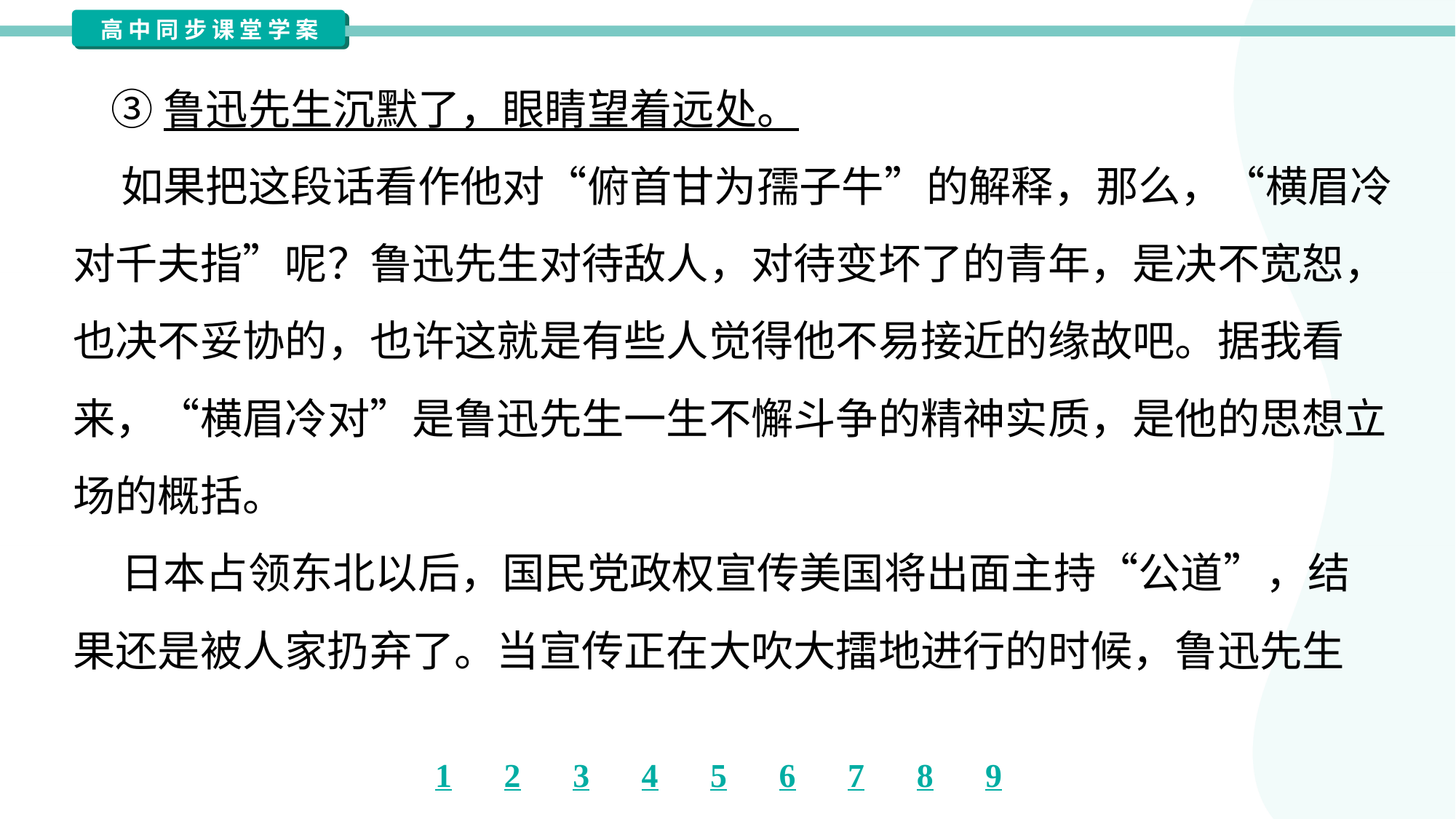

③鲁迅先生沉默了，眼睛望着远处。
    如果把这段话看作他对“俯首甘为孺子牛”的解释，那么，“横眉冷
对千夫指”呢？鲁迅先生对待敌人，对待变坏了的青年，是决不宽恕，
也决不妥协的，也许这就是有些人觉得他不易接近的缘故吧。据我看
来，“横眉冷对”是鲁迅先生一生不懈斗争的精神实质，是他的思想立
场的概括。
    日本占领东北以后，国民党政权宣传美国将出面主持“公道”，结
果还是被人家扔弃了。当宣传正在大吹大擂地进行的时候，鲁迅先生